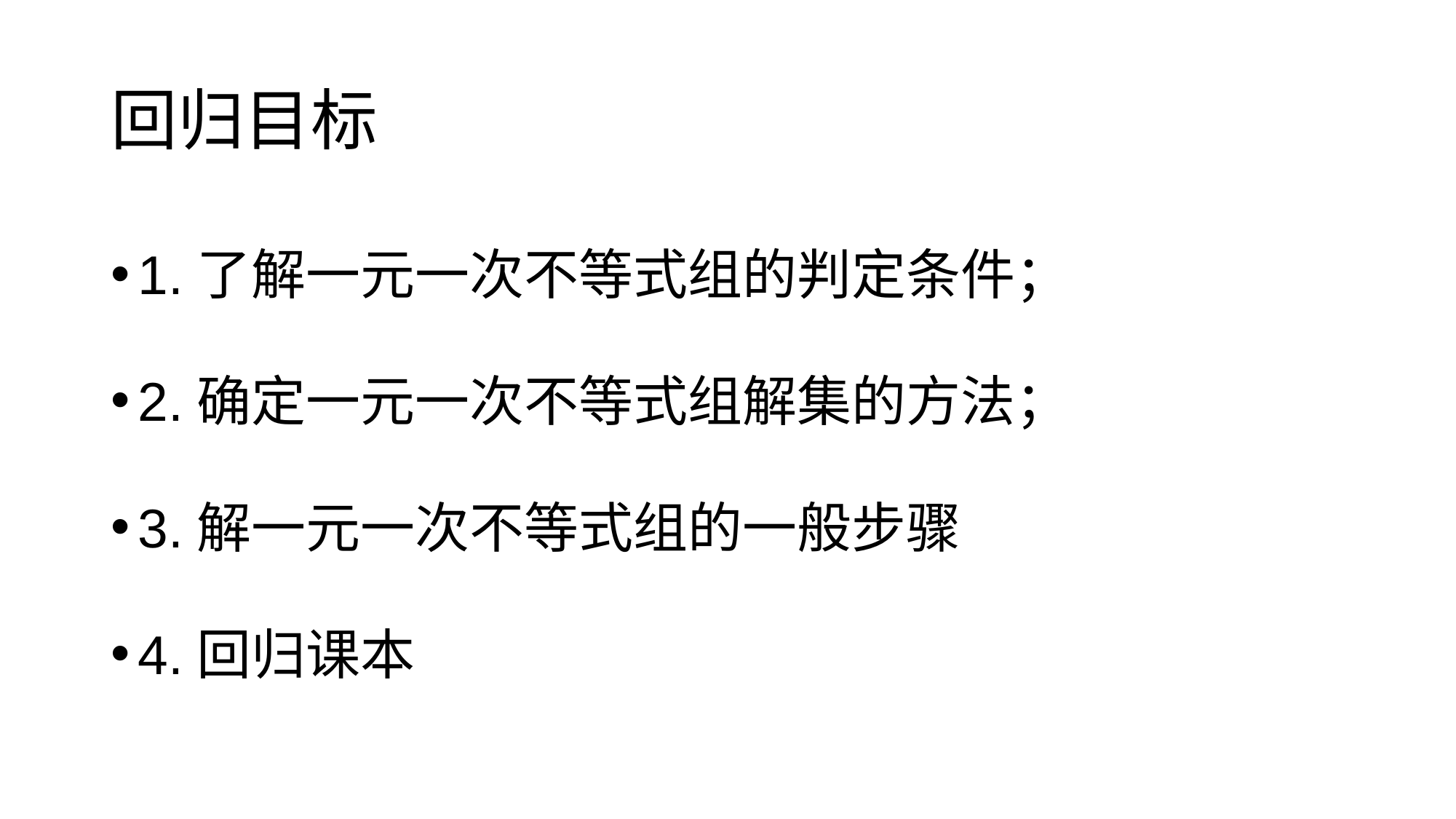

# 回归目标
1.了解一元一次不等式组的判定条件；
2.确定一元一次不等式组解集的方法；
3.解一元一次不等式组的一般步骤
4.回归课本